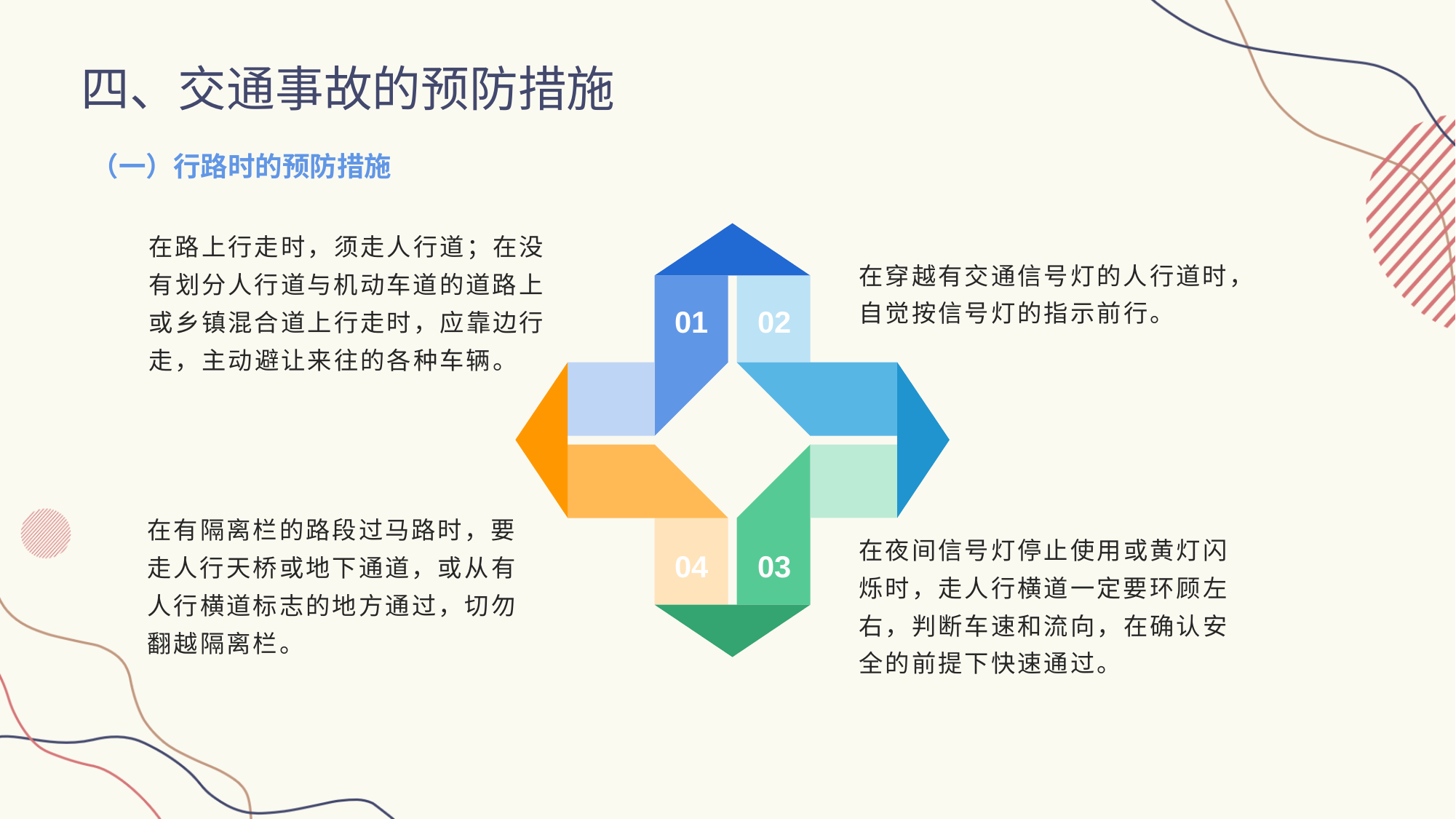

四、交通事故的预防措施
（一）行路时的预防措施
在路上行走时，须走人行道；在没有划分人行道与机动车道的道路上或乡镇混合道上行走时，应靠边行走，主动避让来往的各种车辆。

在穿越有交通信号灯的人行道时，自觉按信号灯的指示前行。

01
02

在有隔离栏的路段过马路时，要走人行天桥或地下通道，或从有人行横道标志的地方通过，切勿翻越隔离栏。
在夜间信号灯停止使用或黄灯闪烁时，走人行横道一定要环顾左右，判断车速和流向，在确认安全的前提下快速通过。

04
03